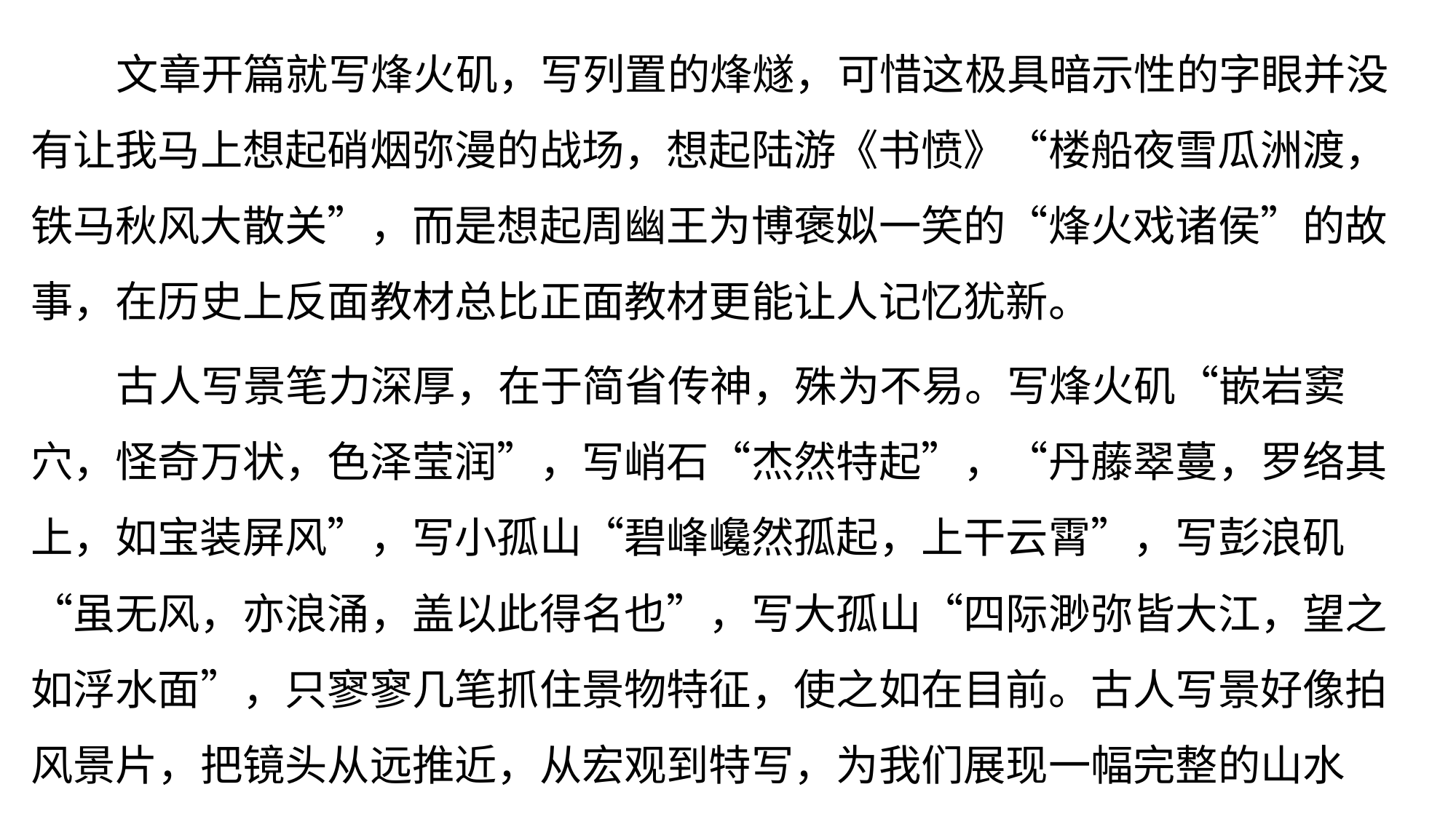

文章开篇就写烽火矶，写列置的烽燧，可惜这极具暗示性的字眼并没有让我马上想起硝烟弥漫的战场，想起陆游《书愤》“楼船夜雪瓜洲渡，铁马秋风大散关”，而是想起周幽王为博褒姒一笑的“烽火戏诸侯”的故事，在历史上反面教材总比正面教材更能让人记忆犹新。
古人写景笔力深厚，在于简省传神，殊为不易。写烽火矶“嵌岩窦穴，怪奇万状，色泽莹润”，写峭石“杰然特起”，“丹藤翠蔓，罗络其上，如宝装屏风”，写小孤山“碧峰巉然孤起，上干云霄”，写彭浪矶“虽无风，亦浪涌，盖以此得名也”，写大孤山“四际渺弥皆大江，望之如浮水面”，只寥寥几笔抓住景物特征，使之如在目前。古人写景好像拍风景片，把镜头从远推近，从宏观到特写，为我们展现一幅完整的山水图。